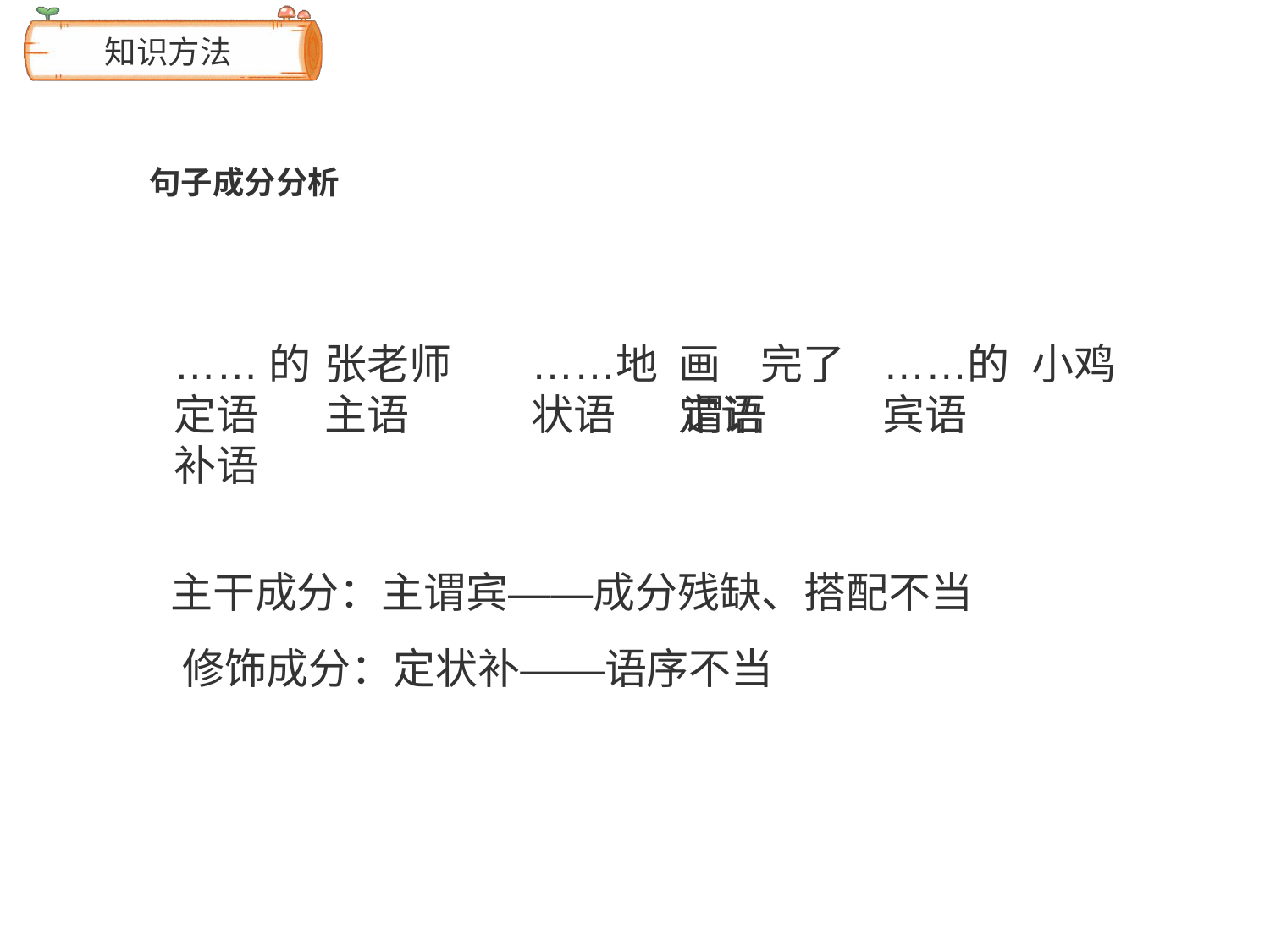

# 知识方法
句子成分分析
……的	张老师	……地
定语	主语	状语	谓语	补语
画	完了	……的	小鸡
定语	宾语
主干成分：主谓宾——成分残缺、搭配不当  修饰成分：定状补——语序不当